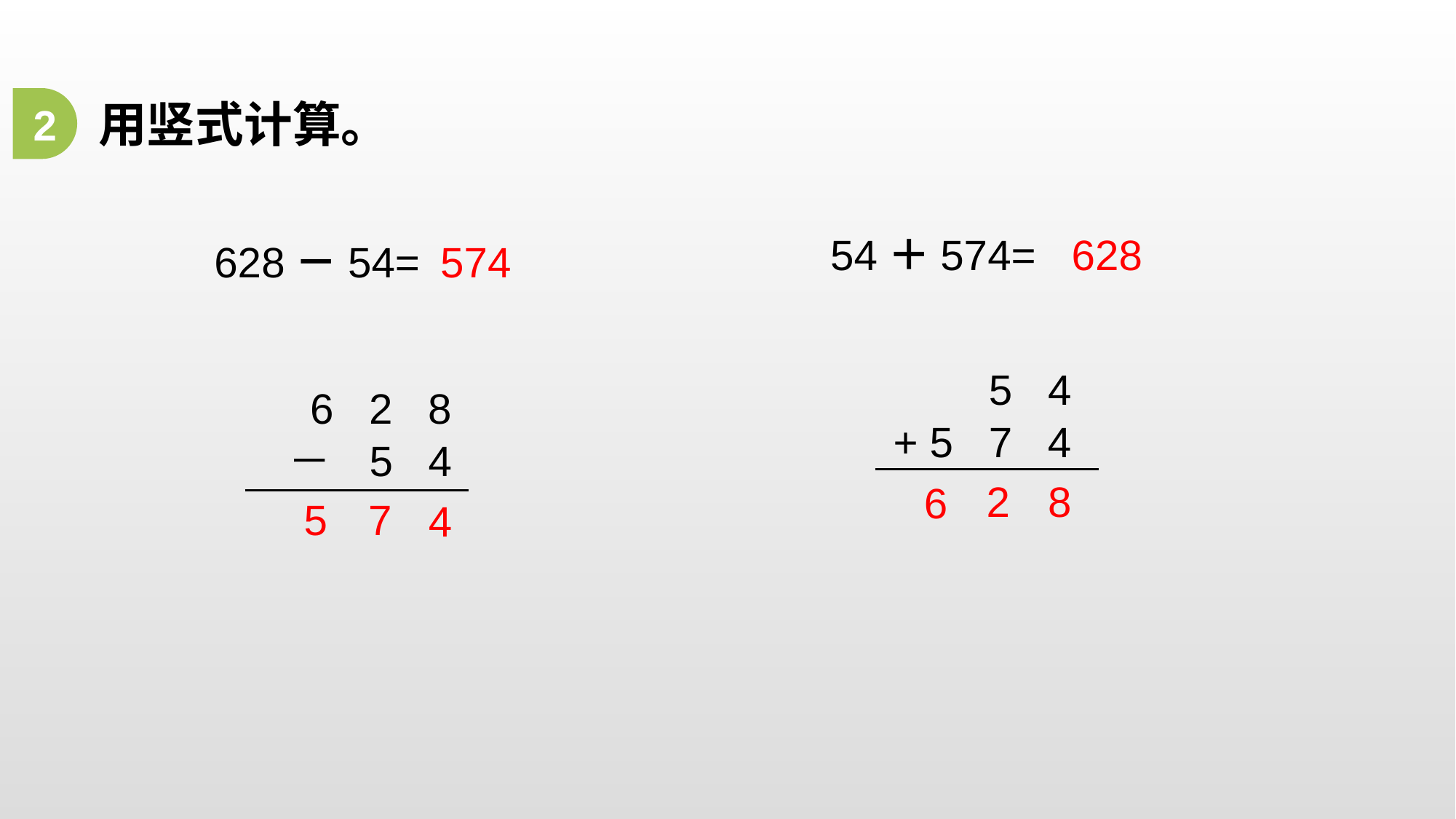

用竖式计算。
2
54＋574=
628
628－54=
574
   5   4
6   2   8
+ 5   7   4
－   5   4
8
2
6
5
7
4